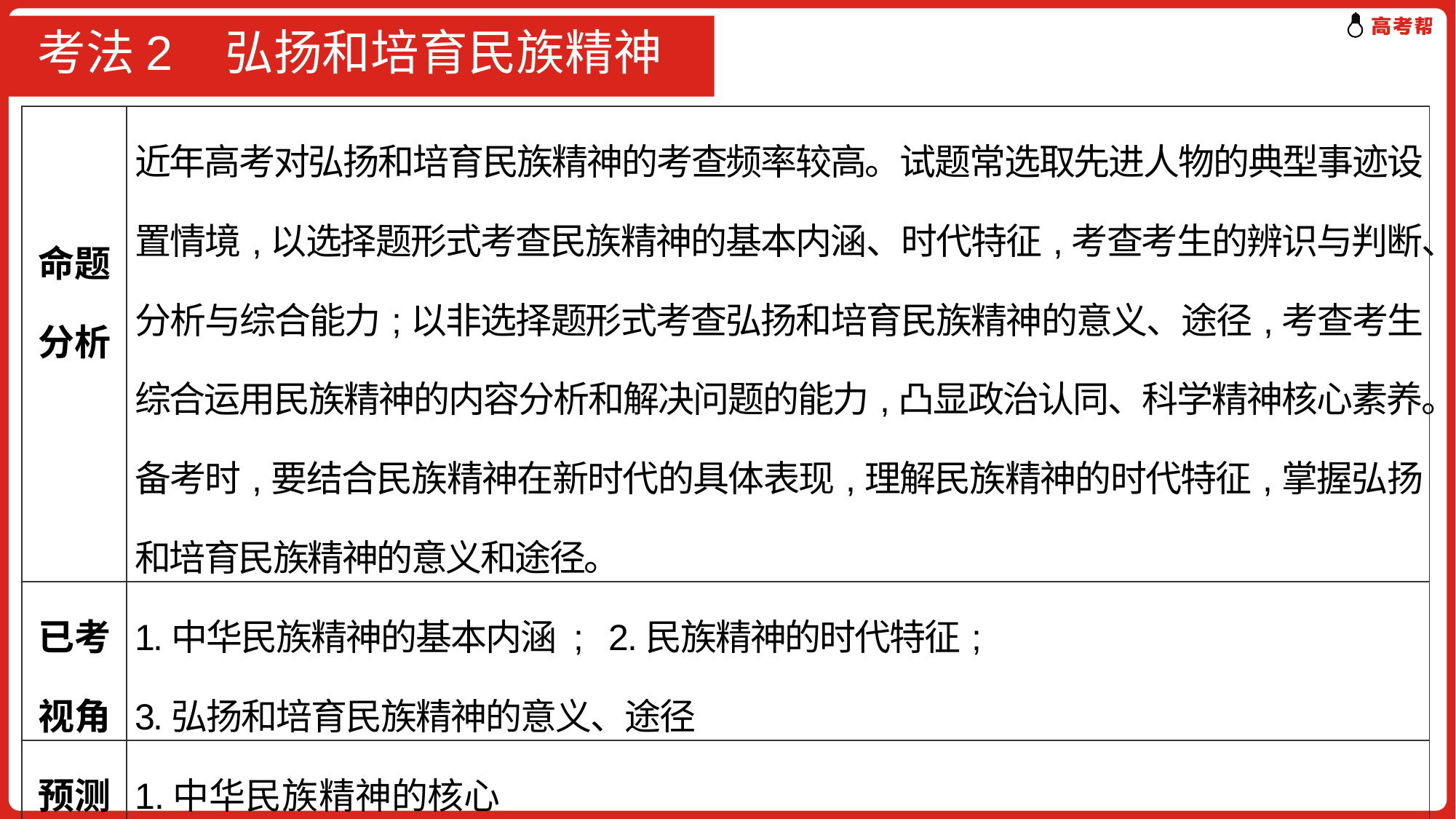

# 考法2   弘扬和培育民族精神
| 命题分析 | 近年高考对弘扬和培育民族精神的考查频率较高。试题常选取先进人物的典型事迹设置情境,以选择题形式考查民族精神的基本内涵、时代特征,考查考生的辨识与判断、分析与综合能力;以非选择题形式考查弘扬和培育民族精神的意义、途径,考查考生综合运用民族精神的内容分析和解决问题的能力,凸显政治认同、科学精神核心素养。备考时,要结合民族精神在新时代的具体表现,理解民族精神的时代特征,掌握弘扬和培育民族精神的意义和途径。 |
| --- | --- |
| 已考视角 | 1.中华民族精神的基本内涵 ; 2.民族精神的时代特征; 3.弘扬和培育民族精神的意义、途径 |
| 预测视角 | 1.中华民族精神的核心 2.民族精神的时代特征 |